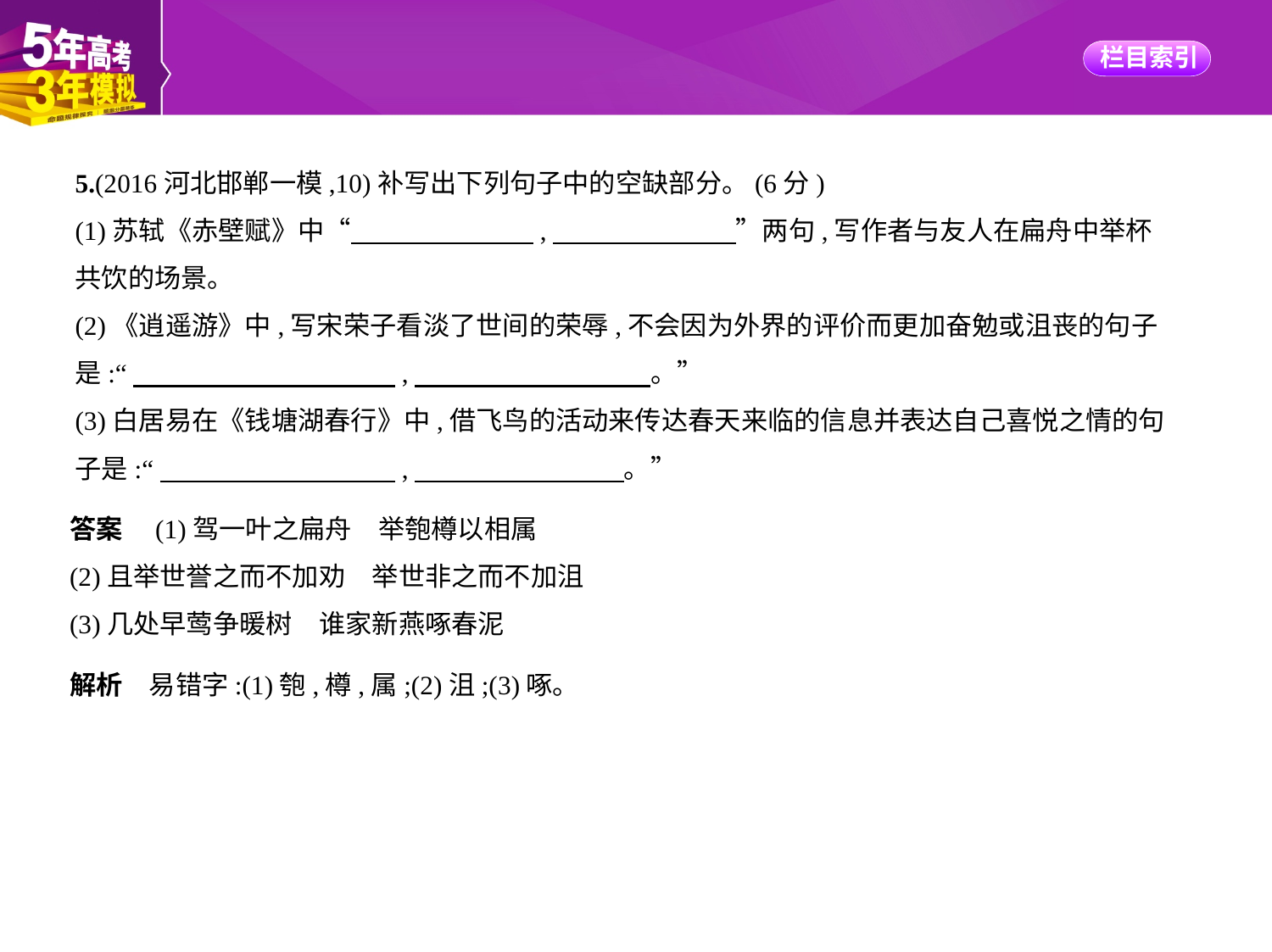

5.(2016河北邯郸一模,10)补写出下列句子中的空缺部分。(6分)
(1)苏轼《赤壁赋》中“　　　　　　    ,　　　　　　    ”两句,写作者与友人在扁舟中举杯
共饮的场景。
(2)《逍遥游》中,写宋荣子看淡了世间的荣辱,不会因为外界的评价而更加奋勉或沮丧的句子
是:“　　　　　　　　　    ,　　　　　　　　    。”
(3)白居易在《钱塘湖春行》中,借飞鸟的活动来传达春天来临的信息并表达自己喜悦之情的句
子是:“　　　　　　　　    ,　　　　　　　    。”
答案　(1)驾一叶之扁舟　举匏樽以相属
(2)且举世誉之而不加劝　举世非之而不加沮
(3)几处早莺争暖树　谁家新燕啄春泥
解析　易错字:(1)匏,樽,属;(2)沮;(3)啄。